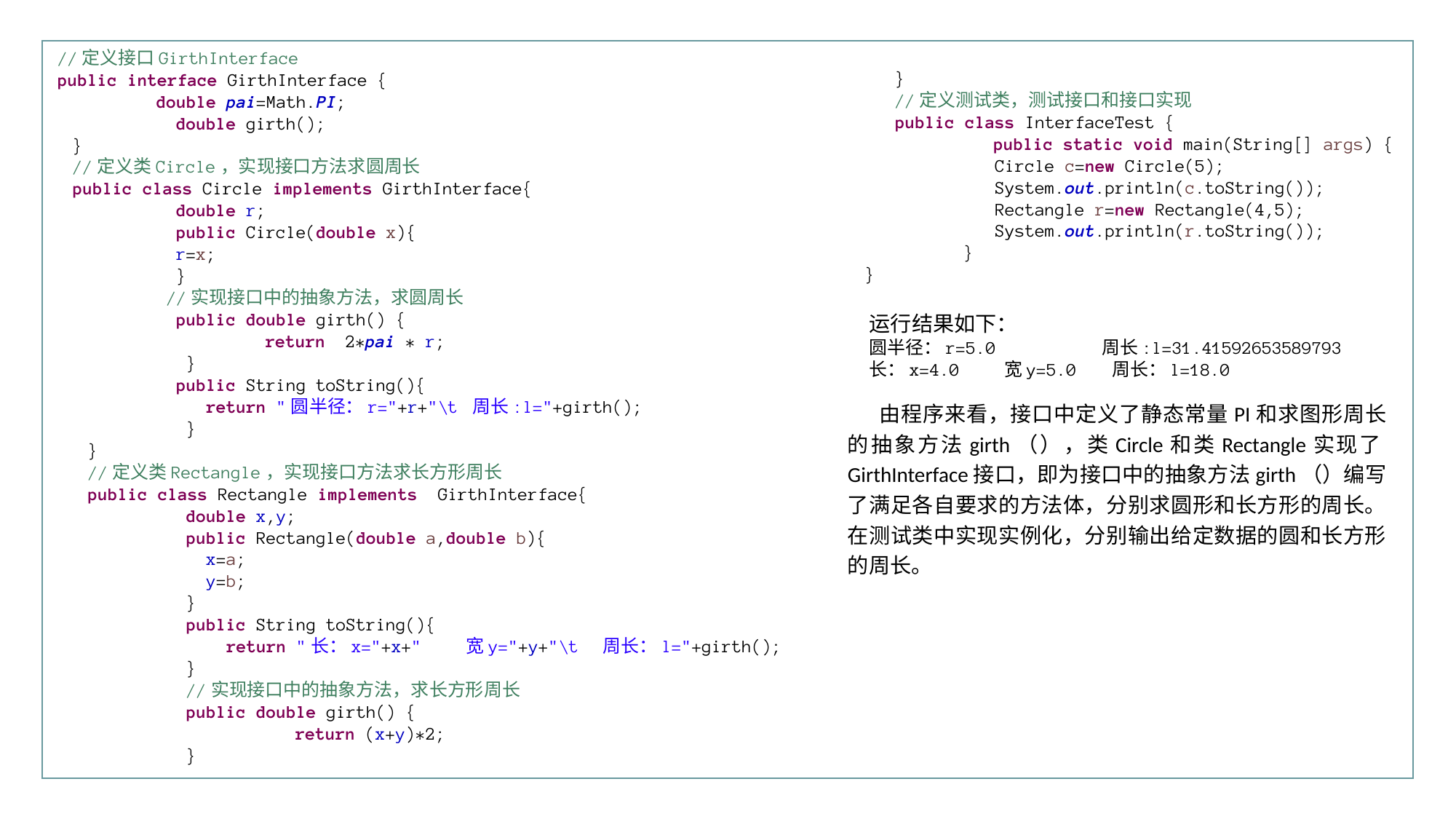

行业PPT模板http://www.XX.com/hangye/
//定义接口GirthInterface
public interface GirthInterface {
	  double pai=Math.PI;
	    double girth();
}
//定义类Circle，实现接口方法求圆周长
public class Circle implements GirthInterface{
	    double r;
	    public Circle(double x){
	    r=x;
	    }
	   //实现接口中的抽象方法，求圆周长
	    public double girth() {
		  return  2*pai * r;
	     }
	    public String toString(){
	       return "圆半径：r="+r+"\t 周长:l="+girth();
	     }
}
//定义类Rectangle，实现接口方法求长方形周长
public class Rectangle implements  GirthInterface{
	     double x,y;
	     public Rectangle(double a,double b){
	       x=a;
	       y=b;
	     }
	     public String toString(){
	         return "长：x="+x+"    宽y="+y+"\t  周长：l="+girth();
	     }
	     //实现接口中的抽象方法，求长方形周长
	     public double girth() {
		     return (x+y)*2;
	     }

}
//定义测试类，测试接口和接口实现
public class InterfaceTest {
	     public static void main(String[] args) {
          Circle c=new Circle(5);
          System.out.println(c.toString());
          Rectangle r=new Rectangle(4,5);
          System.out.println(r.toString());
	  }
}
运行结果如下：
圆半径：r=5.0	 周长:l=31.41592653589793
长：x=4.0    宽y=5.0	  周长：l=18.0
由程序来看，接口中定义了静态常量PI和求图形周长的抽象方法girth（），类Circle和类Rectangle实现了GirthInterface接口，即为接口中的抽象方法girth（）编写了满足各自要求的方法体，分别求圆形和长方形的周长。在测试类中实现实例化，分别输出给定数据的圆和长方形的周长。